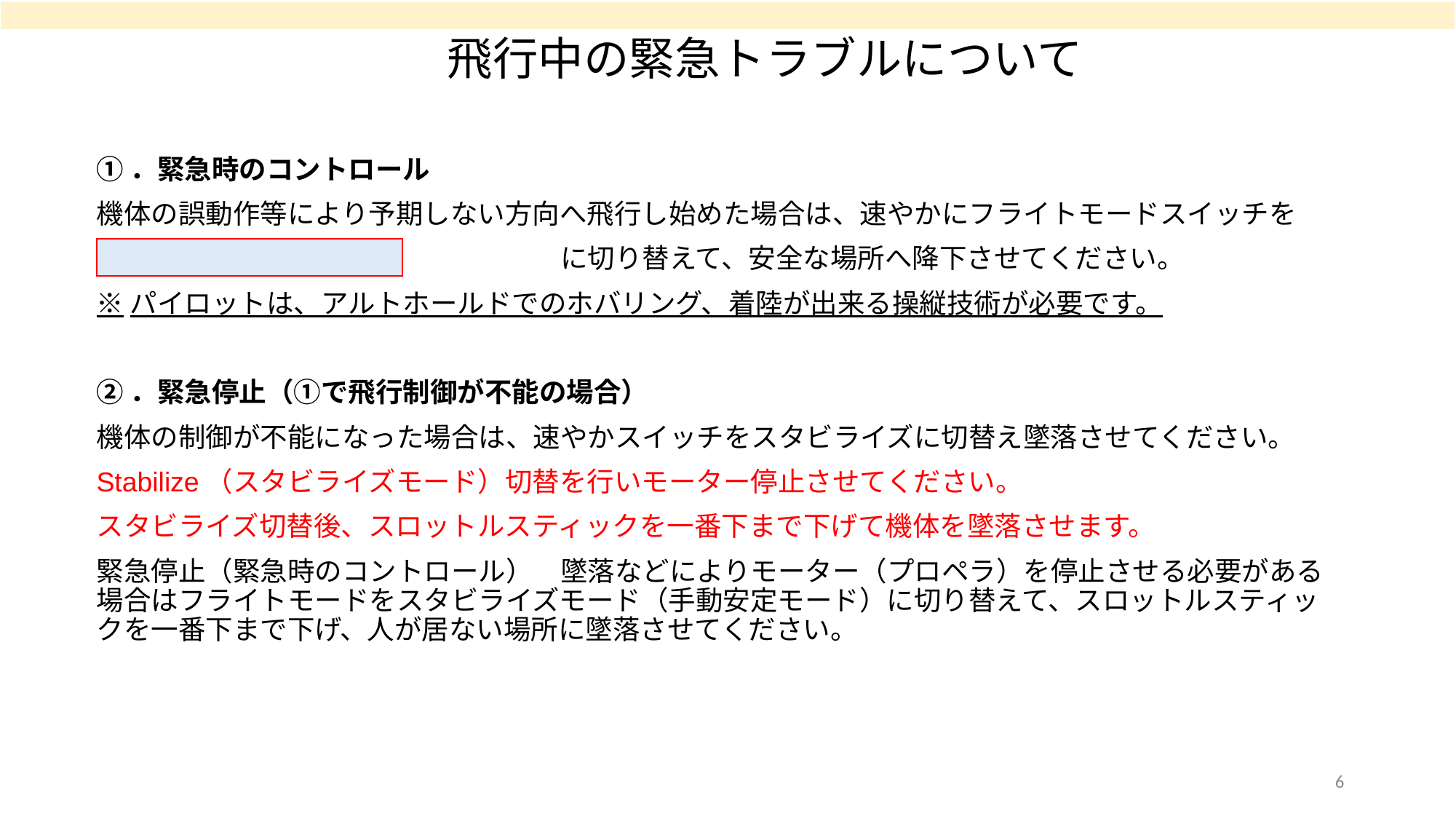

飛行中の緊急トラブルについて
①．緊急時のコントロール
機体の誤動作等により予期しない方向へ飛行し始めた場合は、速やかにフライトモードスイッチを
　　　　　　　　　　　　　　　　　に切り替えて、安全な場所へ降下させてください。
※パイロットは、アルトホールドでのホバリング、着陸が出来る操縦技術が必要です。

②．緊急停止（①で飛行制御が不能の場合）
機体の制御が不能になった場合は、速やかスイッチをスタビライズに切替え墜落させてください。
Stabilize（スタビライズモード）切替を行いモーター停止させてください。
スタビライズ切替後、スロットルスティックを一番下まで下げて機体を墜落させます。
緊急停止（緊急時のコントロール）　墜落などによりモーター（プロペラ）を停止させる必要がある場合はフライトモードをスタビライズモード（手動安定モード）に切り替えて、スロットルスティックを一番下まで下げ、人が居ない場所に墜落させてください。

6